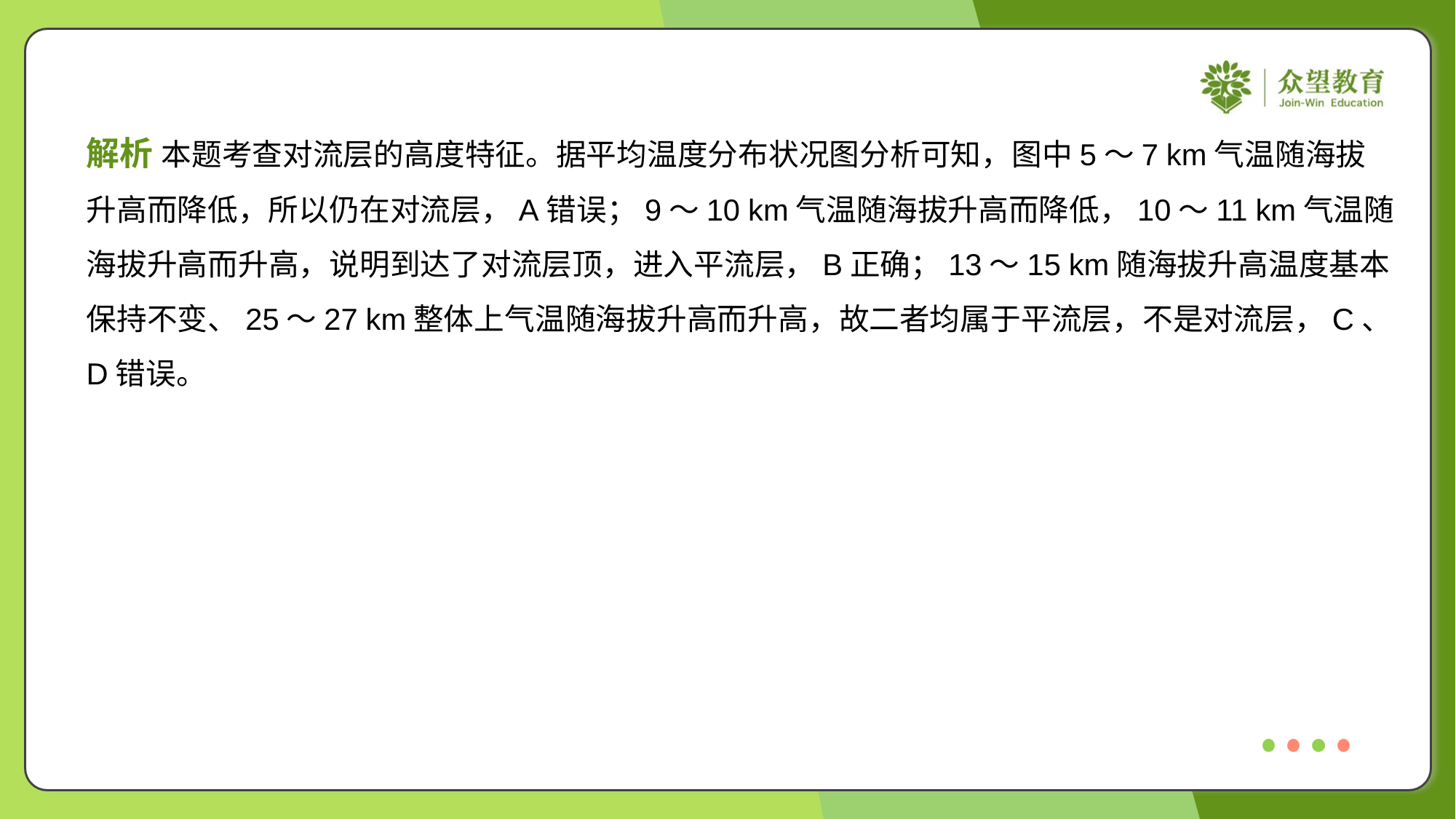

解析 本题考查对流层的高度特征。据平均温度分布状况图分析可知，图中5～7 km气温随海拔
升高而降低，所以仍在对流层，A错误；9～10 km气温随海拔升高而降低，10～11 km气温随
海拔升高而升高，说明到达了对流层顶，进入平流层，B正确；13～15 km随海拔升高温度基本
保持不变、25～27 km整体上气温随海拔升高而升高，故二者均属于平流层，不是对流层，C、
D错误。